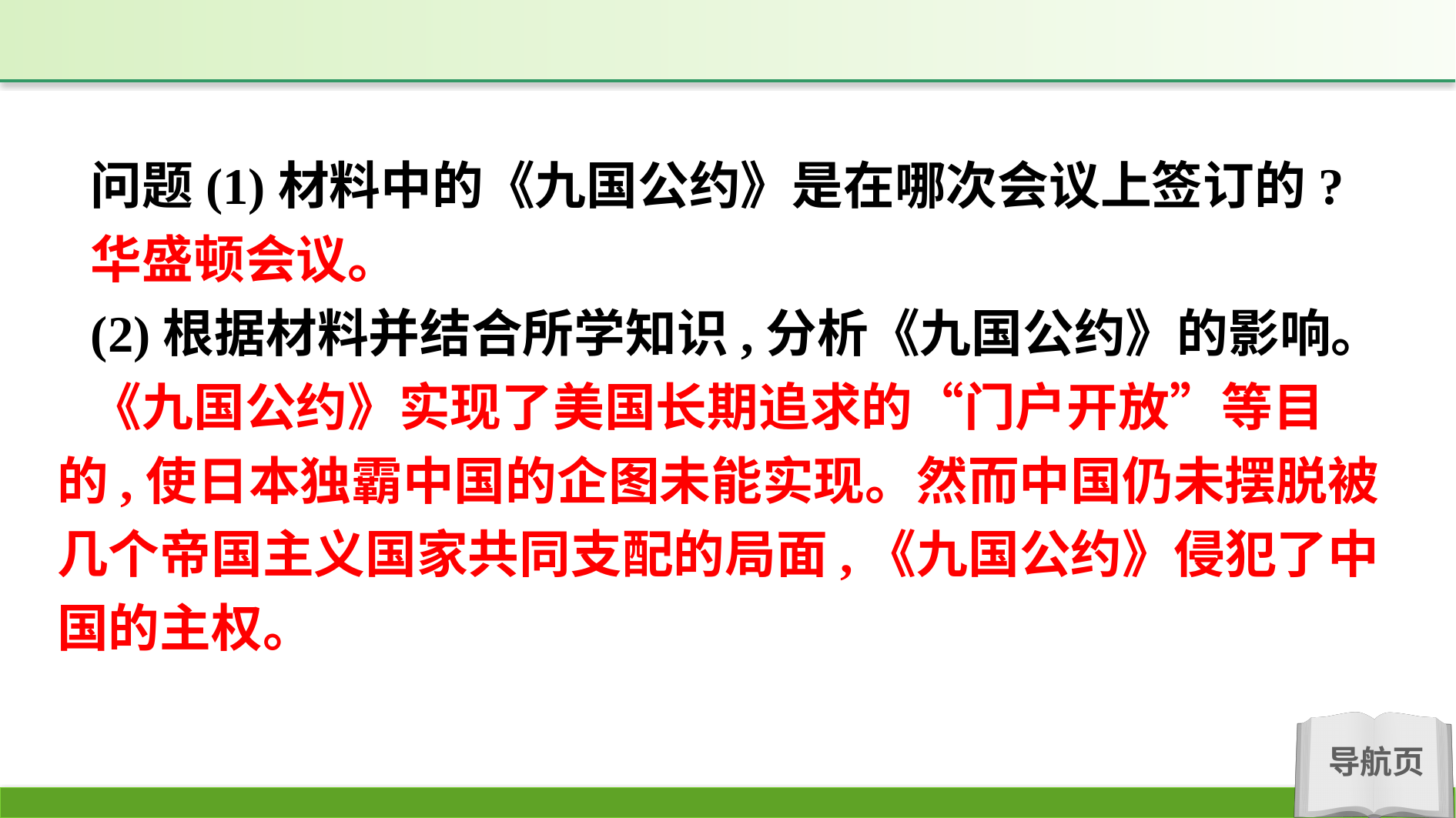

问题(1)材料中的《九国公约》是在哪次会议上签订的?
华盛顿会议。
(2)根据材料并结合所学知识,分析《九国公约》的影响。
《九国公约》实现了美国长期追求的“门户开放”等目的,使日本独霸中国的企图未能实现。然而中国仍未摆脱被几个帝国主义国家共同支配的局面,《九国公约》侵犯了中国的主权。